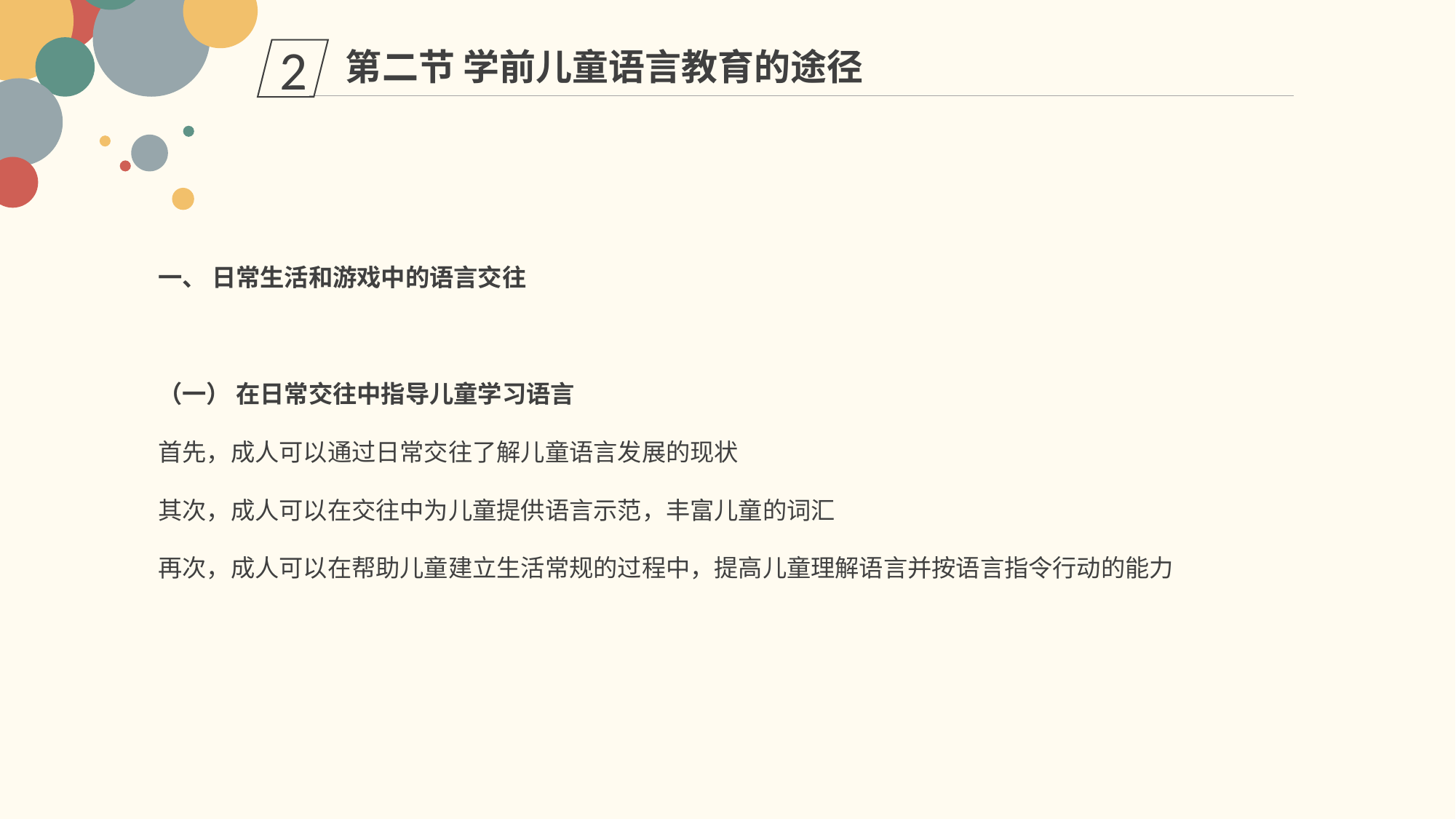

第二节 学前儿童语言教育的途径
2
一、 日常生活和游戏中的语言交往

（一） 在日常交往中指导儿童学习语言
首先，成人可以通过日常交往了解儿童语言发展的现状
其次，成人可以在交往中为儿童提供语言示范，丰富儿童的词汇
再次，成人可以在帮助儿童建立生活常规的过程中，提高儿童理解语言并按语言指令行动的能力